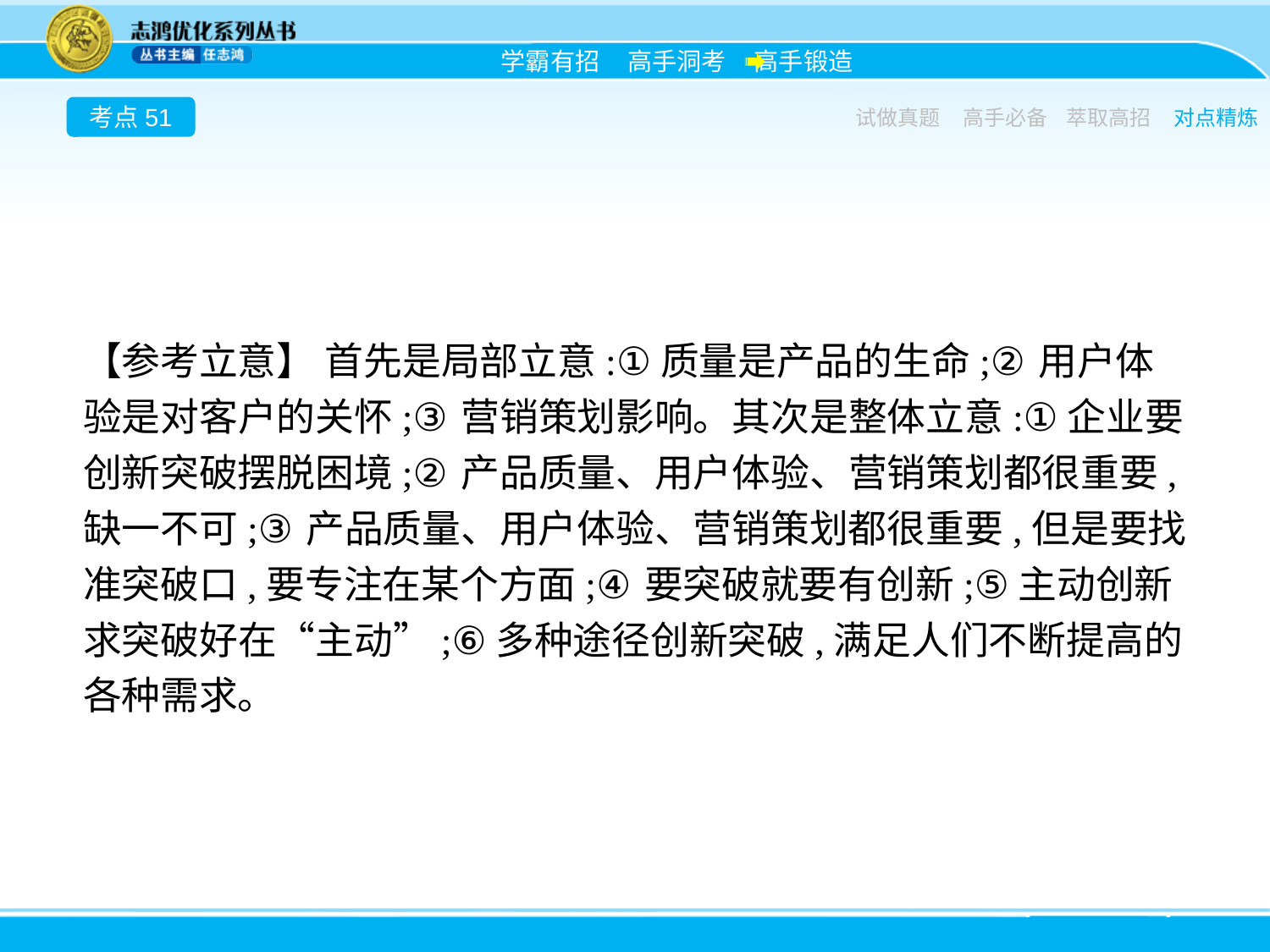

考点51
试做真题
高手必备
萃取高招
对点精炼
【参考立意】 首先是局部立意:①质量是产品的生命;②用户体验是对客户的关怀;③营销策划影响。其次是整体立意:①企业要创新突破摆脱困境;②产品质量、用户体验、营销策划都很重要,缺一不可;③产品质量、用户体验、营销策划都很重要,但是要找准突破口,要专注在某个方面;④要突破就要有创新;⑤主动创新求突破好在“主动”;⑥多种途径创新突破,满足人们不断提高的各种需求。